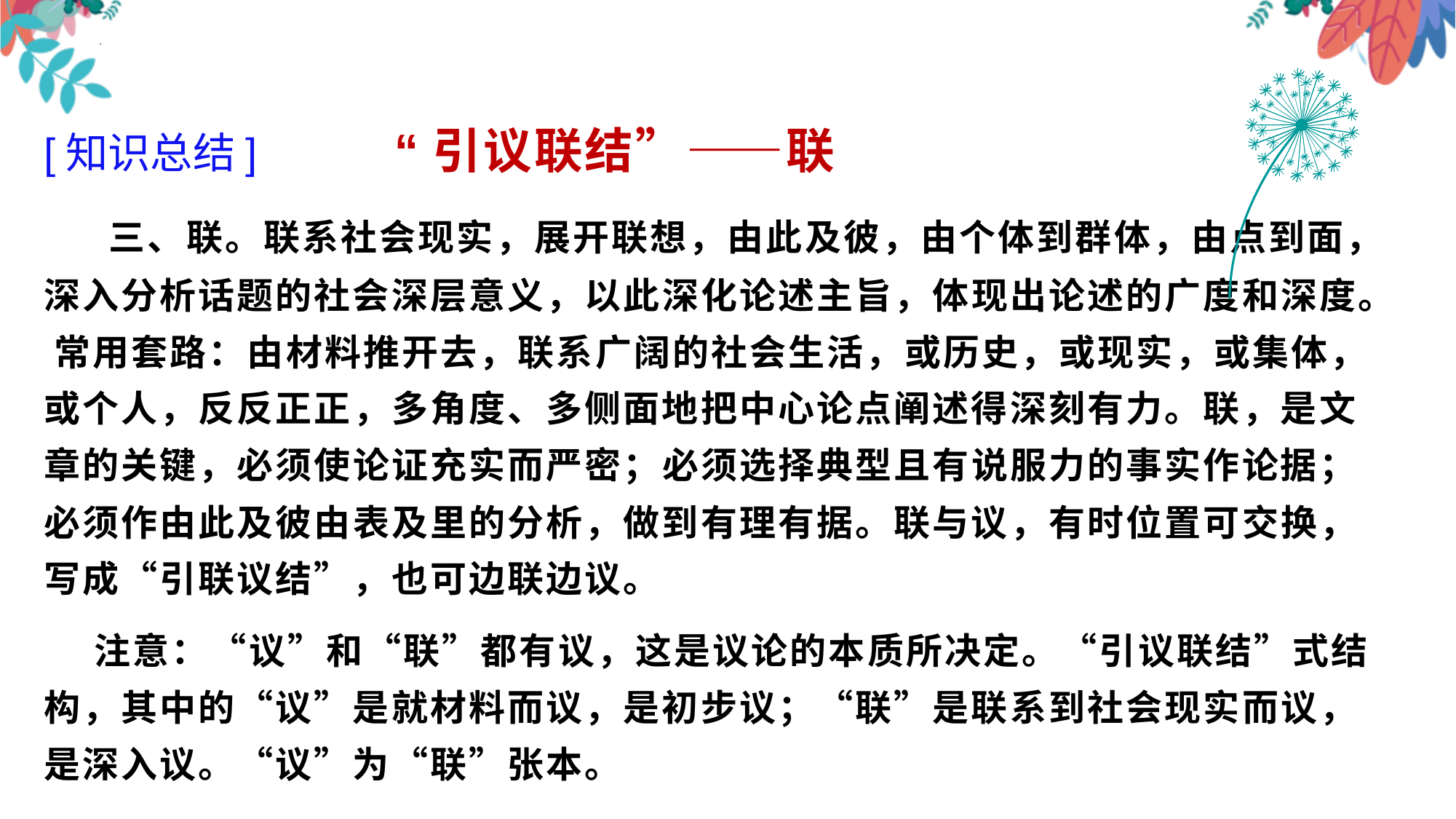

[知识总结]           “引议联结”——联
     三、联。联系社会现实，展开联想，由此及彼，由个体到群体，由点到面，深入分析话题的社会深层意义，以此深化论述主旨，体现出论述的广度和深度。 常用套路：由材料推开去，联系广阔的社会生活，或历史，或现实，或集体，或个人，反反正正，多角度、多侧面地把中心论点阐述得深刻有力。联，是文章的关键，必须使论证充实而严密；必须选择典型且有说服力的事实作论据；必须作由此及彼由表及里的分析，做到有理有据。联与议，有时位置可交换，写成“引联议结”，也可边联边议。
    注意：“议”和“联”都有议，这是议论的本质所决定。“引议联结”式结构，其中的“议”是就材料而议，是初步议；“联”是联系到社会现实而议，是深入议。“议”为“联”张本。